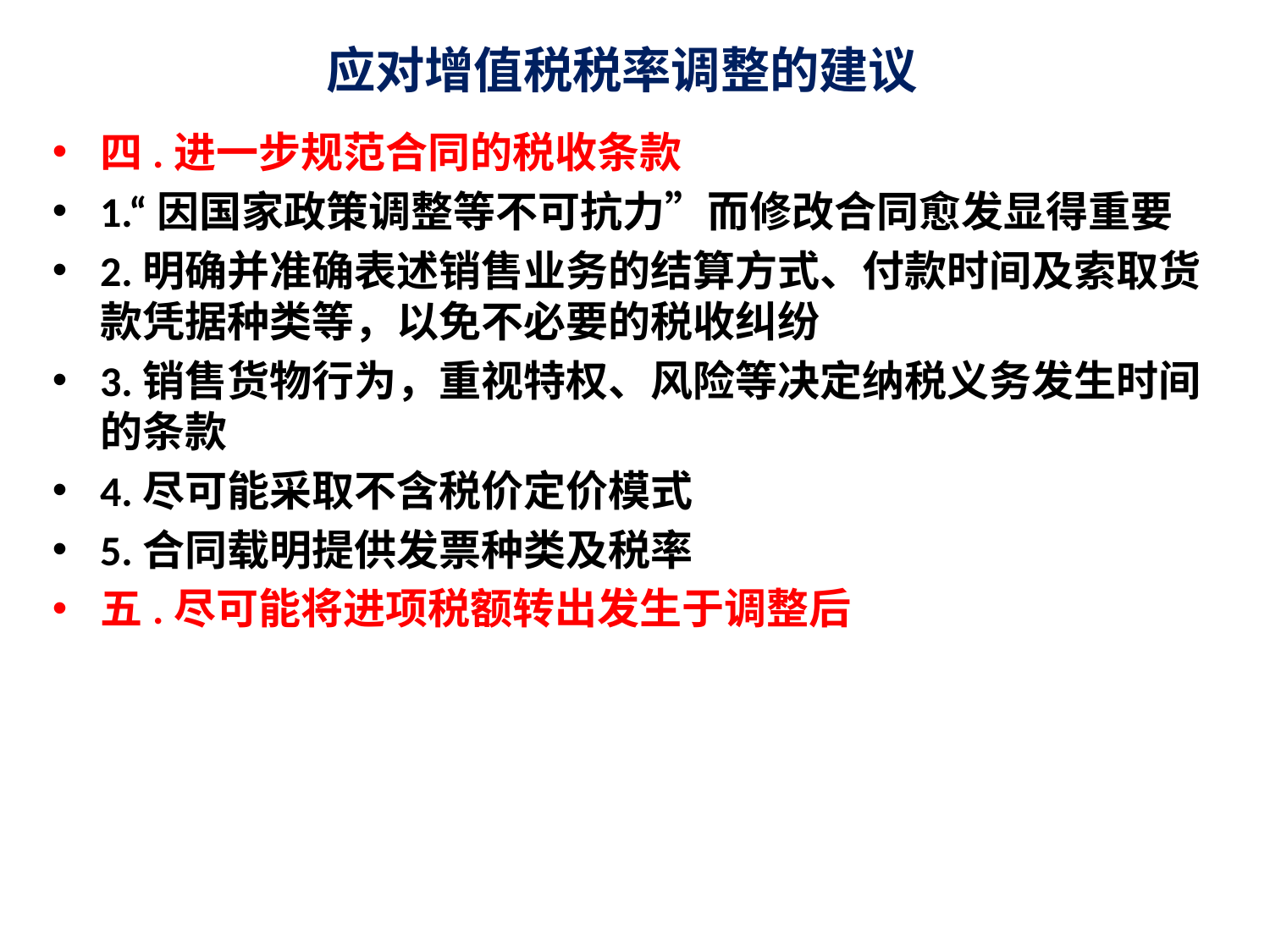

# 应对增值税税率调整的建议
四.进一步规范合同的税收条款
1.“因国家政策调整等不可抗力”而修改合同愈发显得重要
2.明确并准确表述销售业务的结算方式、付款时间及索取货款凭据种类等，以免不必要的税收纠纷
3.销售货物行为，重视特权、风险等决定纳税义务发生时间的条款
4.尽可能采取不含税价定价模式
5.合同载明提供发票种类及税率
五.尽可能将进项税额转出发生于调整后